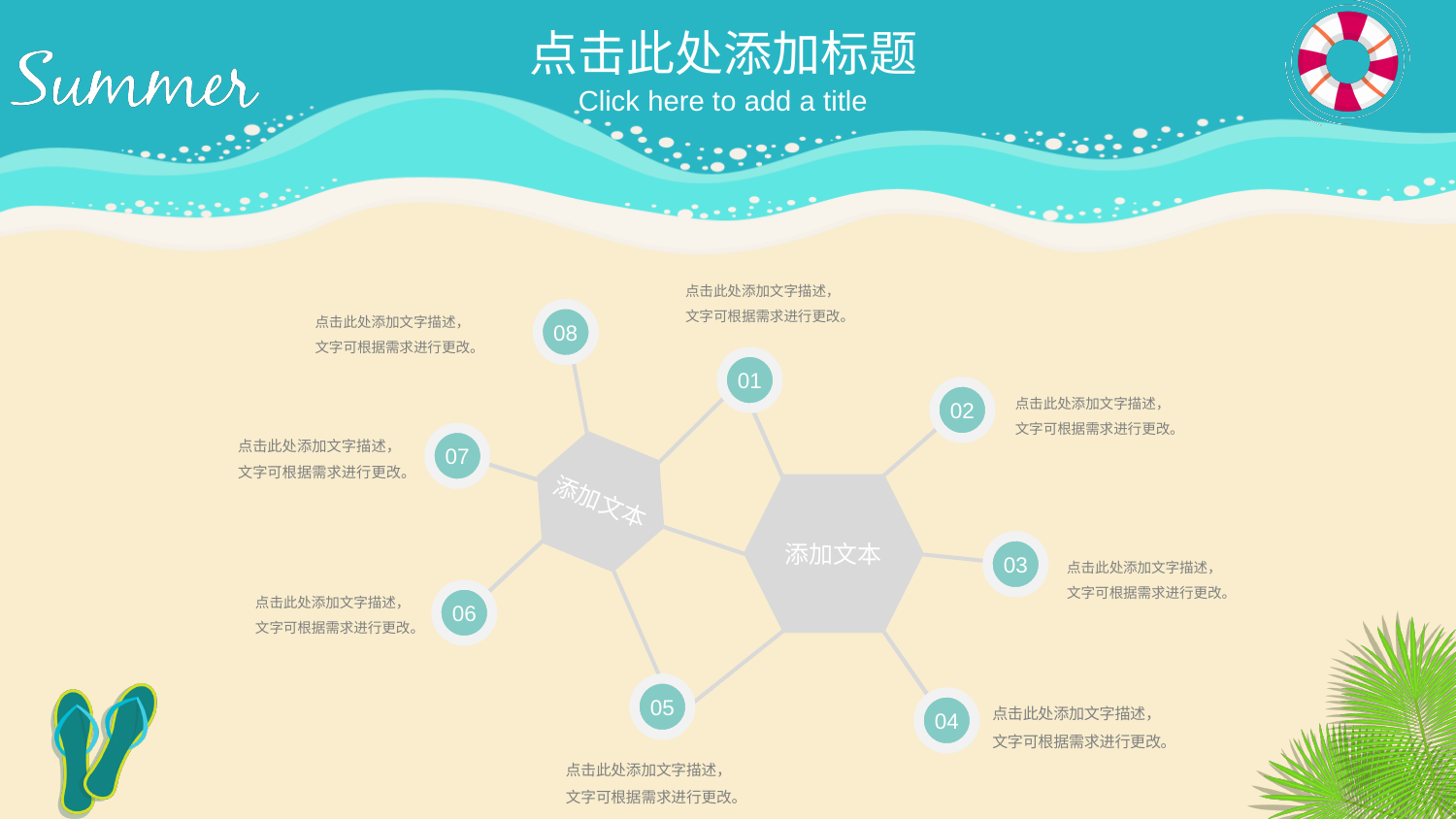

点击此处添加标题
Click here to add a title
点击此处添加文字描述，文字可根据需求进行更改。
点击此处添加文字描述，文字可根据需求进行更改。
08
01
点击此处添加文字描述，文字可根据需求进行更改。
02

点击此处添加文字描述，文字可根据需求进行更改。
07

添加文本

添加文本
03

点击此处添加文字描述，文字可根据需求进行更改。

点击此处添加文字描述，文字可根据需求进行更改。
06

点击此处添加文字描述，文字可根据需求进行更改。
05
04
点击此处添加文字描述，文字可根据需求进行更改。